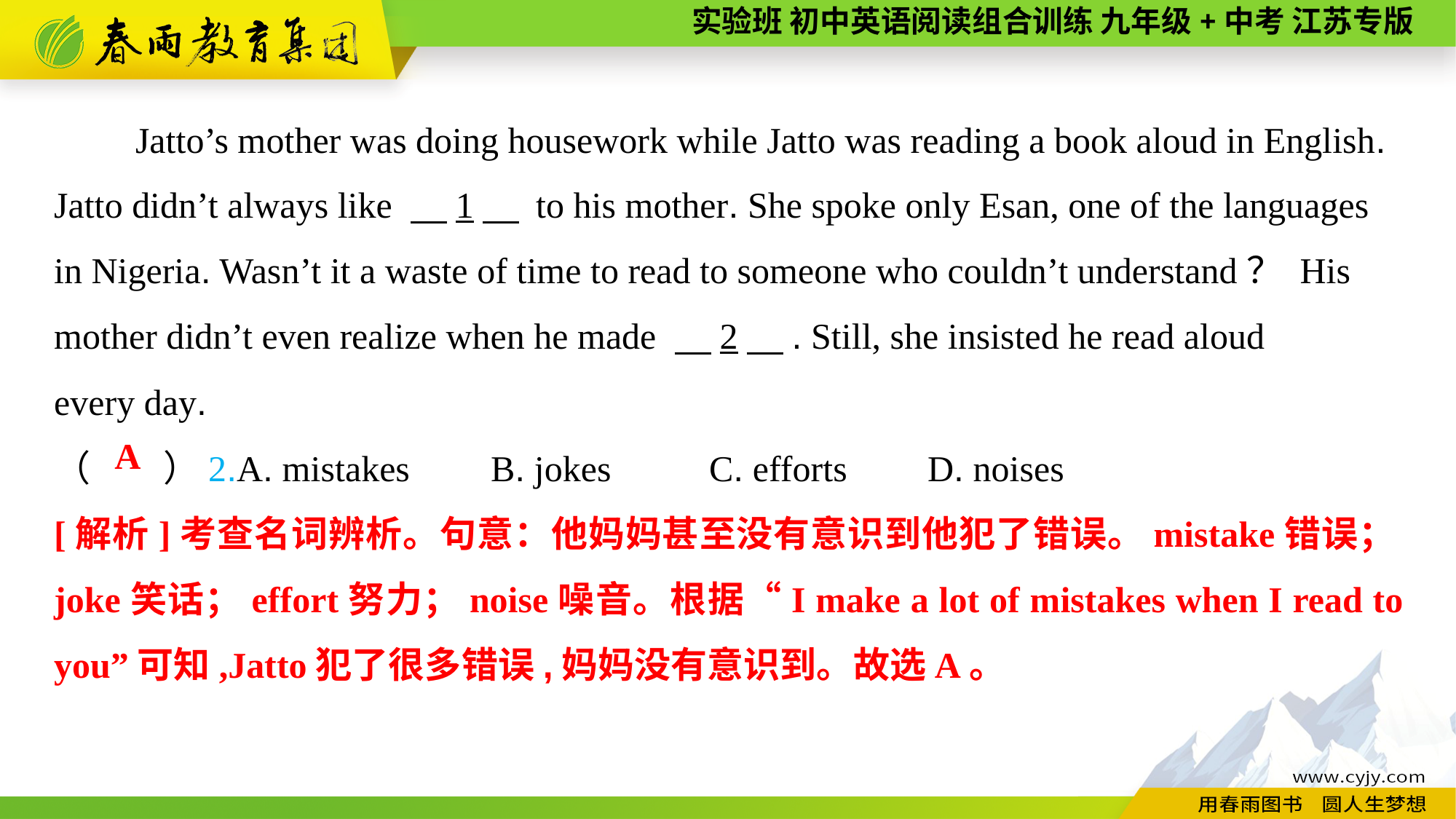

Jatto’s mother was doing housework while Jatto was reading a book aloud in English.
Jatto didn’t always like 　1　 to his mother. She spoke only Esan, one of the languages in Nigeria. Wasn’t it a waste of time to read to someone who couldn’t understand？ His mother didn’t even realize when he made 　2　. Still, she insisted he read aloud
every day.
（　　）2.A. mistakes	B. jokes	C. efforts	D. noises
A
[解析]考查名词辨析。句意：他妈妈甚至没有意识到他犯了错误。mistake错误；joke笑话；effort努力；noise噪音。根据“I make a lot of mistakes when I read to you”可知,Jatto犯了很多错误,妈妈没有意识到。故选A。